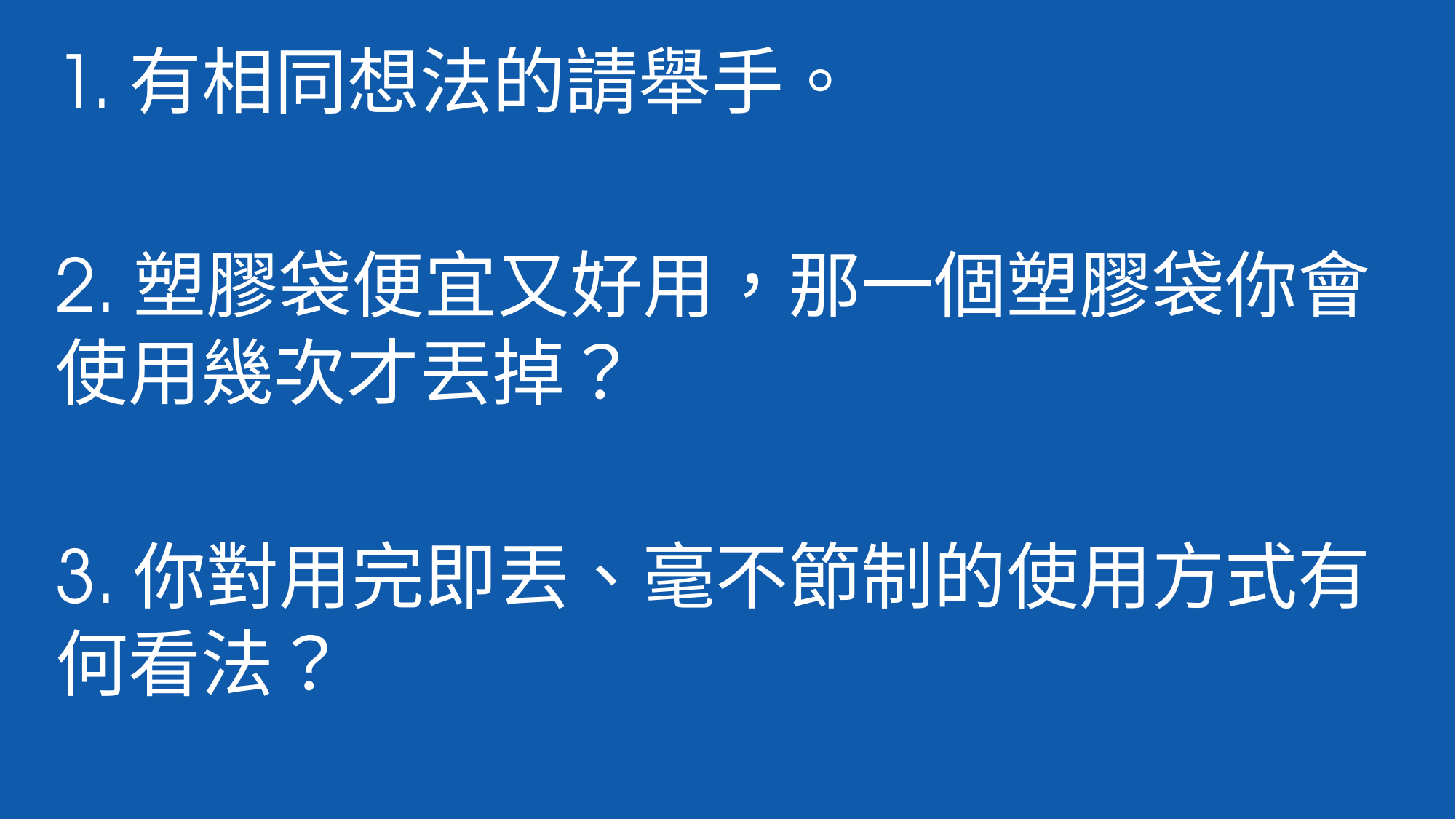

1.有相同想法的請舉手。

2.塑膠袋便宜又好用，那一個塑膠袋你會使用幾次才丟掉？

3.你對用完即丟、毫不節制的使用方式有何看法？